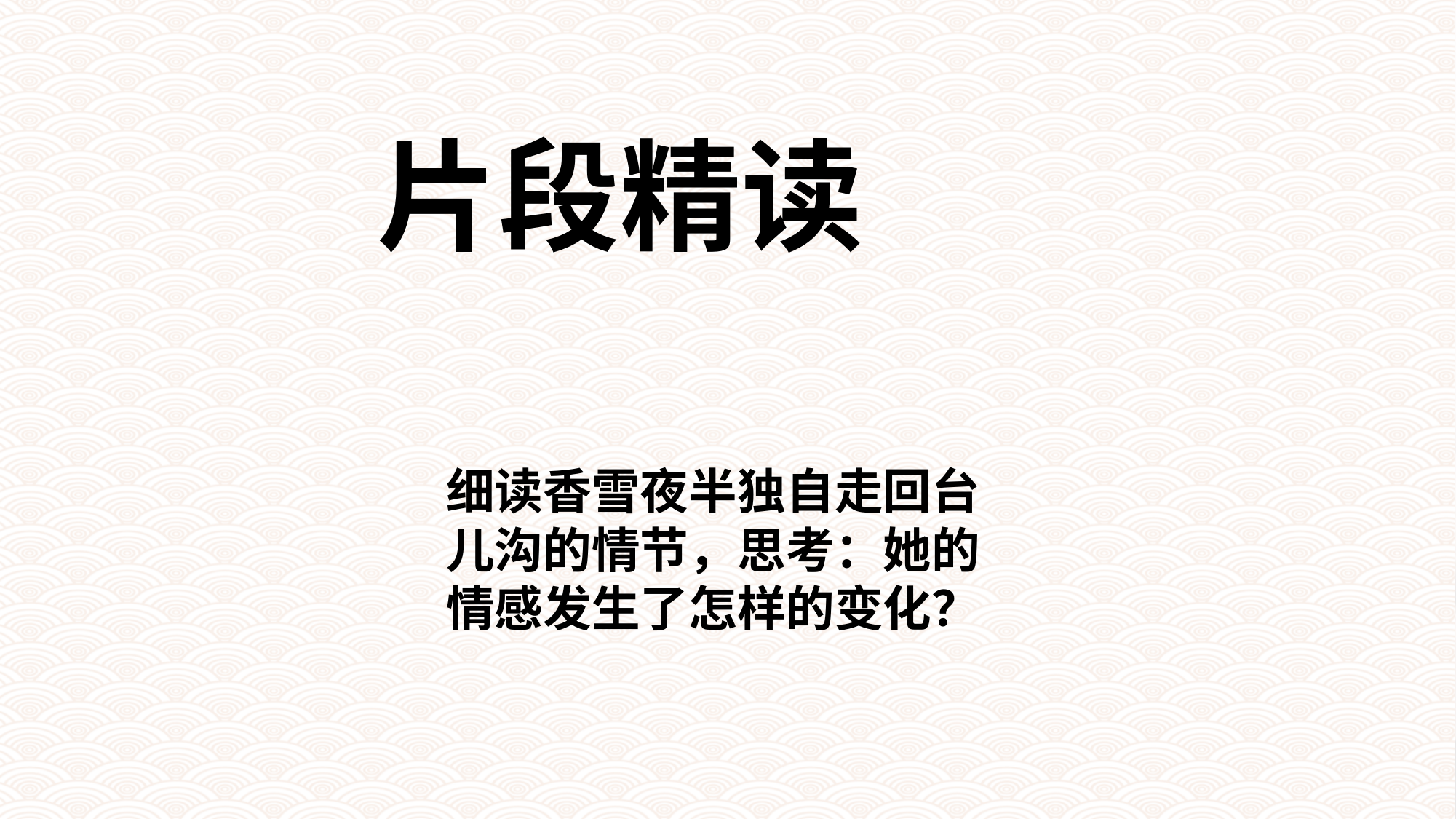

片段精读

细读香雪夜半独自走回台儿沟的情节，思考：她的情感发生了怎样的变化？